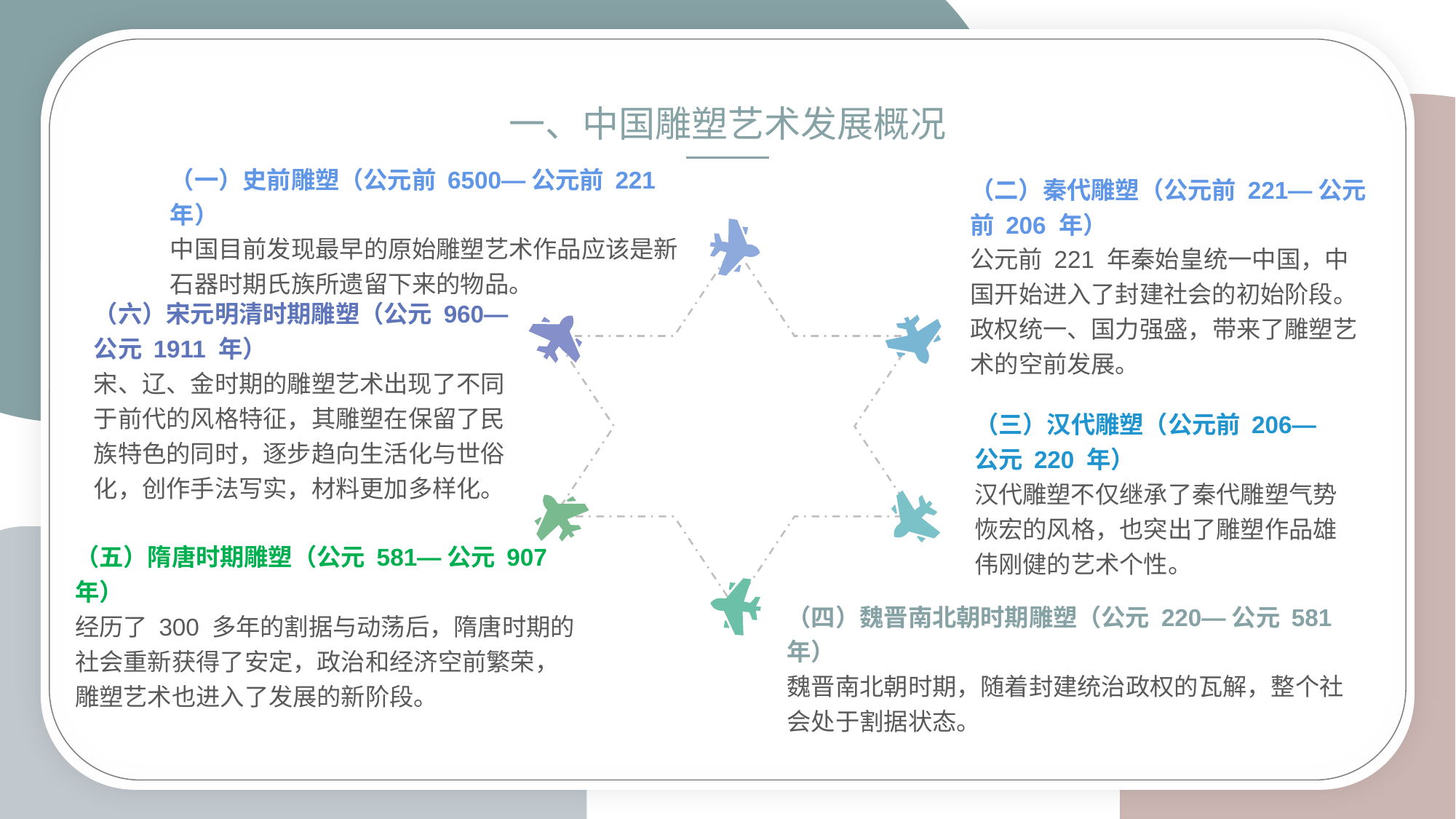

一、中国雕塑艺术发展概况
（一）史前雕塑（公元前 6500—公元前 221 年）
中国目前发现最早的原始雕塑艺术作品应该是新石器时期氏族所遗留下来的物品。
（二）秦代雕塑（公元前 221—公元前 206 年）
公元前 221 年秦始皇统一中国，中国开始进入了封建社会的初始阶段。政权统一、国力强盛，带来了雕塑艺术的空前发展。

（六）宋元明清时期雕塑（公元 960—公元 1911 年）
宋、辽、金时期的雕塑艺术出现了不同于前代的风格特征，其雕塑在保留了民族特色的同时，逐步趋向生活化与世俗化，创作手法写实，材料更加多样化。

（三）汉代雕塑（公元前 206—公元 220 年）
汉代雕塑不仅继承了秦代雕塑气势恢宏的风格，也突出了雕塑作品雄伟刚健的艺术个性。

（五）隋唐时期雕塑（公元 581—公元 907 年）
经历了 300 多年的割据与动荡后，隋唐时期的社会重新获得了安定，政治和经济空前繁荣，雕塑艺术也进入了发展的新阶段。

（四）魏晋南北朝时期雕塑（公元 220—公元 581 年）
魏晋南北朝时期，随着封建统治政权的瓦解，整个社会处于割据状态。